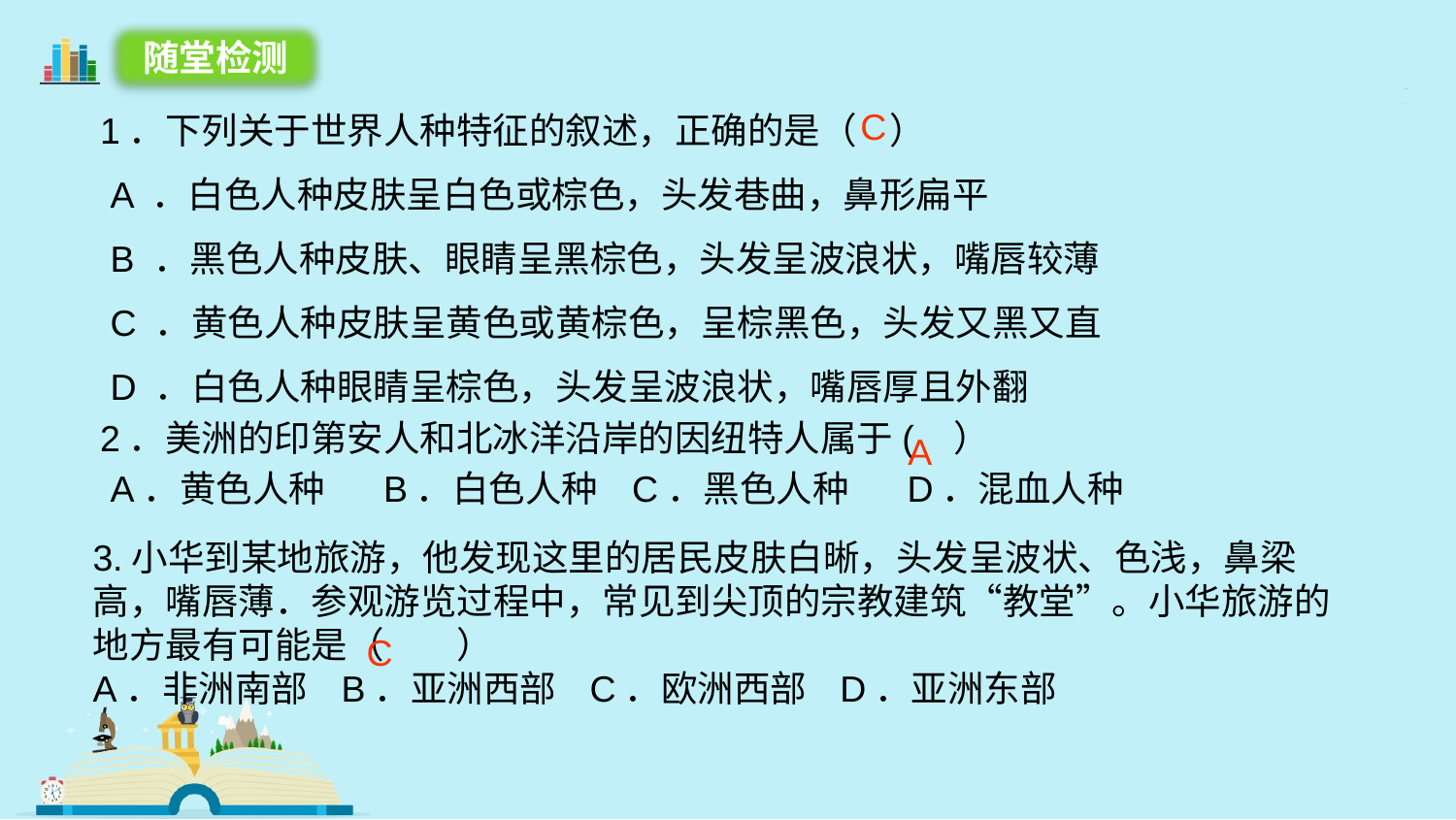

随堂检测
1．下列关于世界人种特征的叙述，正确的是（    ）
 A ．白色人种皮肤呈白色或棕色，头发巷曲，鼻形扁平
 B ．黑色人种皮肤、眼睛呈黑棕色，头发呈波浪状，嘴唇较薄
 C ．黄色人种皮肤呈黄色或黄棕色，呈棕黑色，头发又黑又直
 D ．白色人种眼睛呈棕色，头发呈波浪状，嘴唇厚且外翻
2．美洲的印第安人和北冰洋沿岸的因纽特人属于(   ）
 A．黄色人种      B．白色人种   C．黑色人种      D．混血人种
C
A
3.小华到某地旅游，他发现这里的居民皮肤白晰，头发呈波状、色浅，鼻梁高，嘴唇薄．参观游览过程中，常见到尖顶的宗教建筑“教堂”。小华旅游的地方最有可能是（　　）
A．非洲南部   B．亚洲西部   C．欧洲西部   D．亚洲东部
C